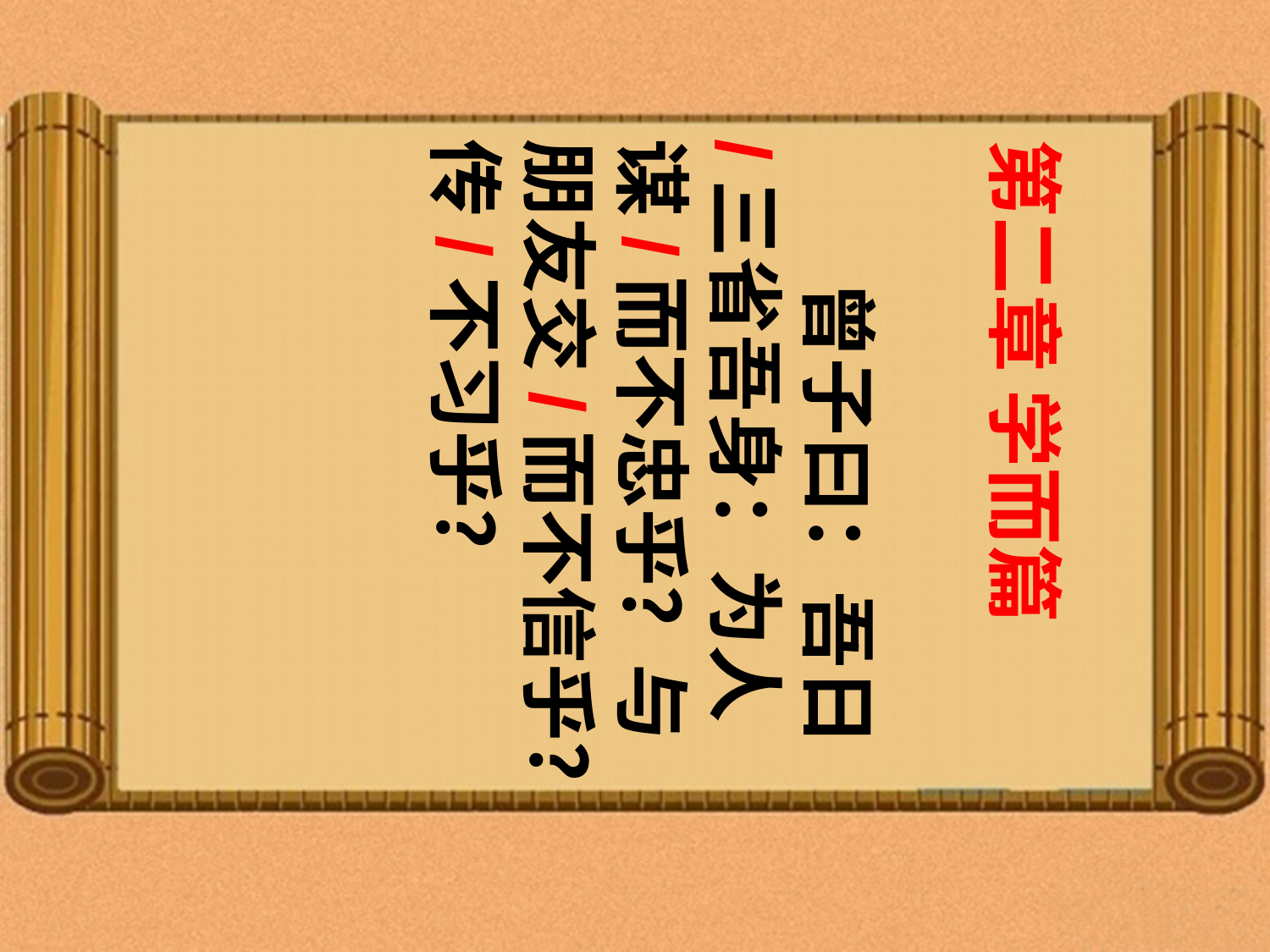

第二章 学而篇

       曾子曰：吾日/三省吾身：为人谋/而不忠乎？与朋友交/而不信乎？传/不习乎？